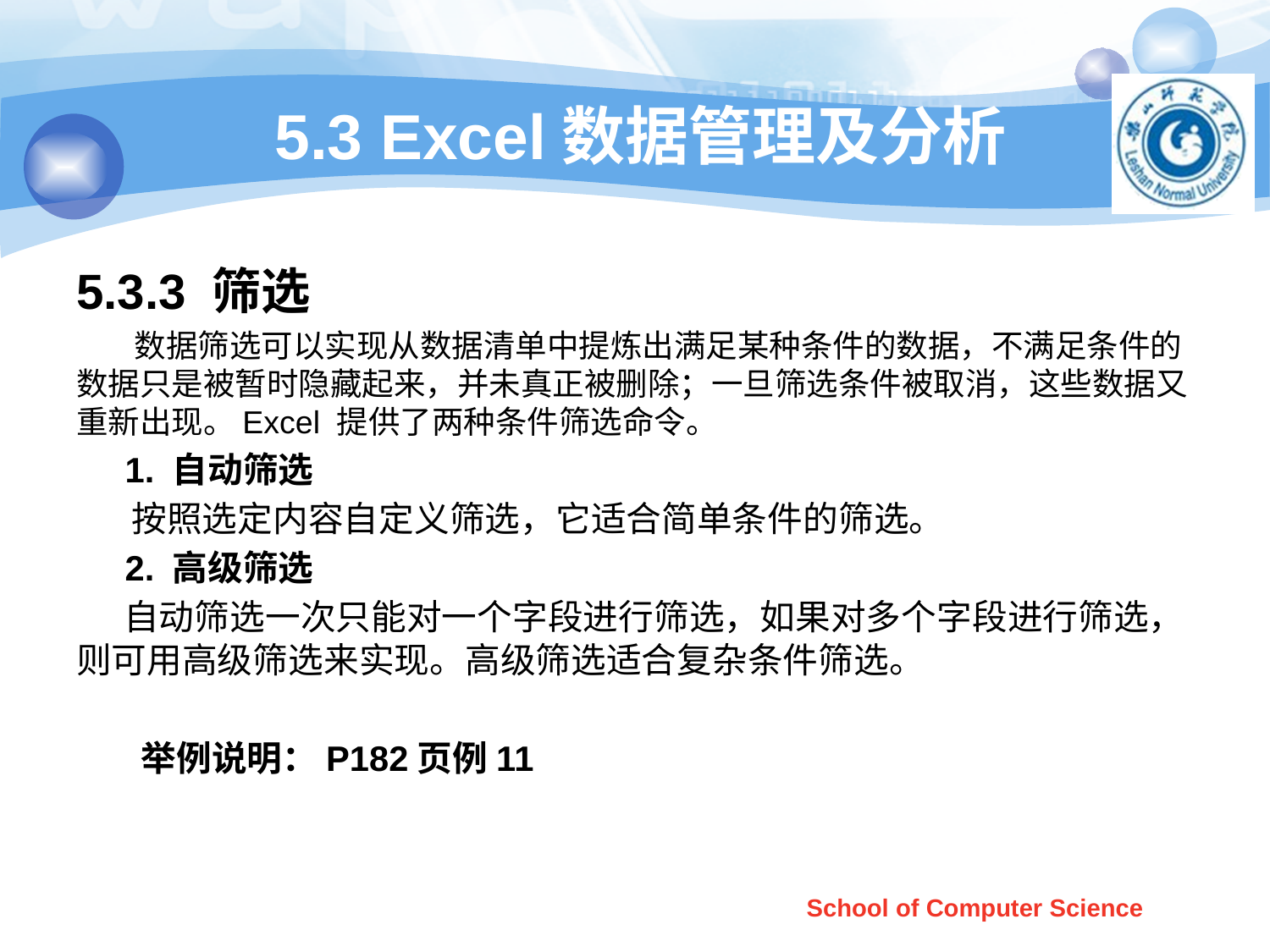

# 5.3 Excel数据管理及分析
5.3.3 筛选
       数据筛选可以实现从数据清单中提炼出满足某种条件的数据，不满足条件的数据只是被暂时隐藏起来，并未真正被删除；一旦筛选条件被取消，这些数据又重新出现。Excel 提供了两种条件筛选命令。
     1. 自动筛选
      按照选定内容自定义筛选，它适合简单条件的筛选。
     2. 高级筛选
     自动筛选一次只能对一个字段进行筛选，如果对多个字段进行筛选，则可用高级筛选来实现。高级筛选适合复杂条件筛选。

       举例说明：P182页例11

School of Computer Science